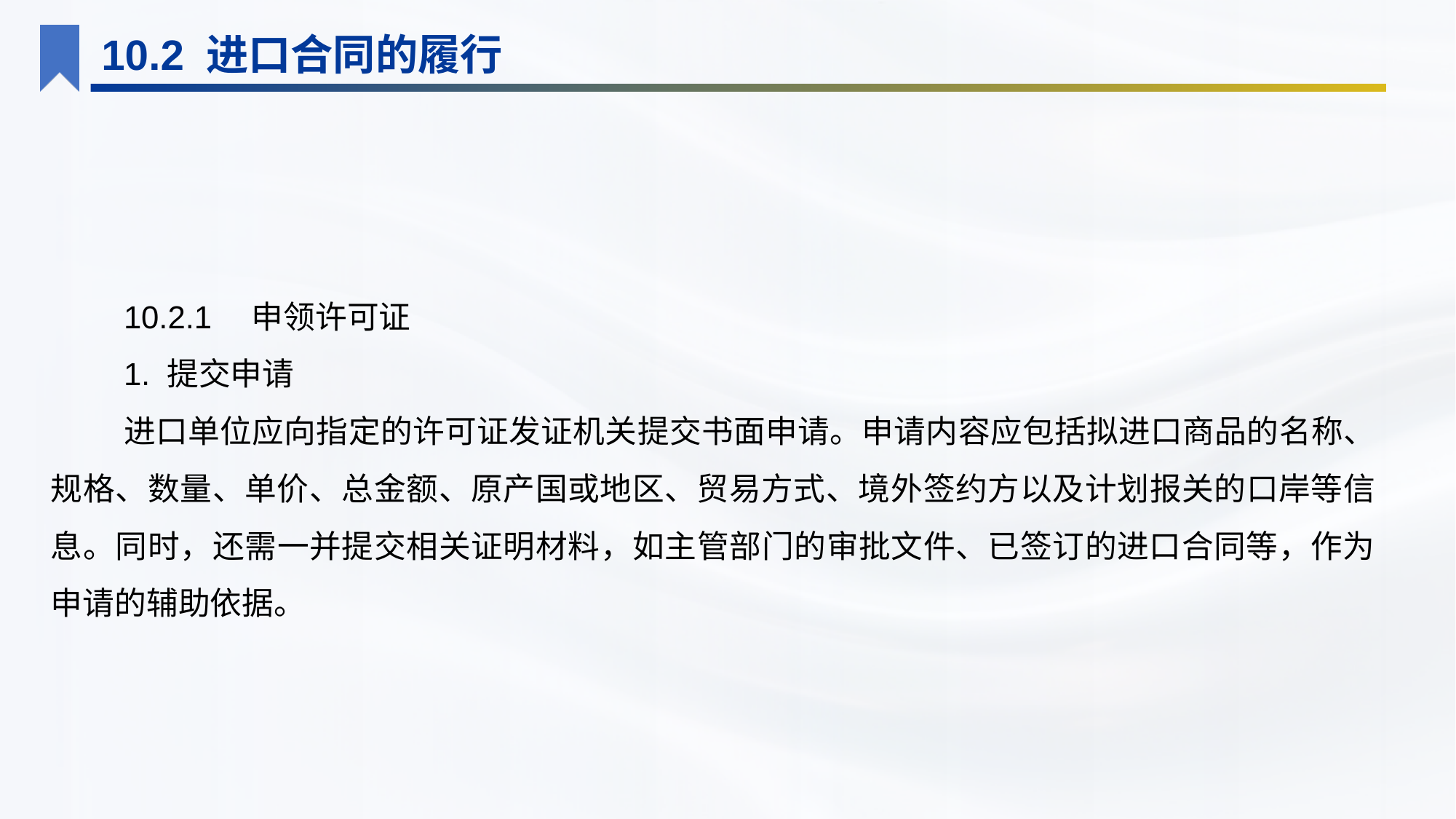

10.2 进口合同的履行
10.2.1　申领许可证
1. 提交申请
进口单位应向指定的许可证发证机关提交书面申请。申请内容应包括拟进口商品的名称、规格、数量、单价、总金额、原产国或地区、贸易方式、境外签约方以及计划报关的口岸等信息。同时，还需一并提交相关证明材料，如主管部门的审批文件、已签订的进口合同等，作为申请的辅助依据。